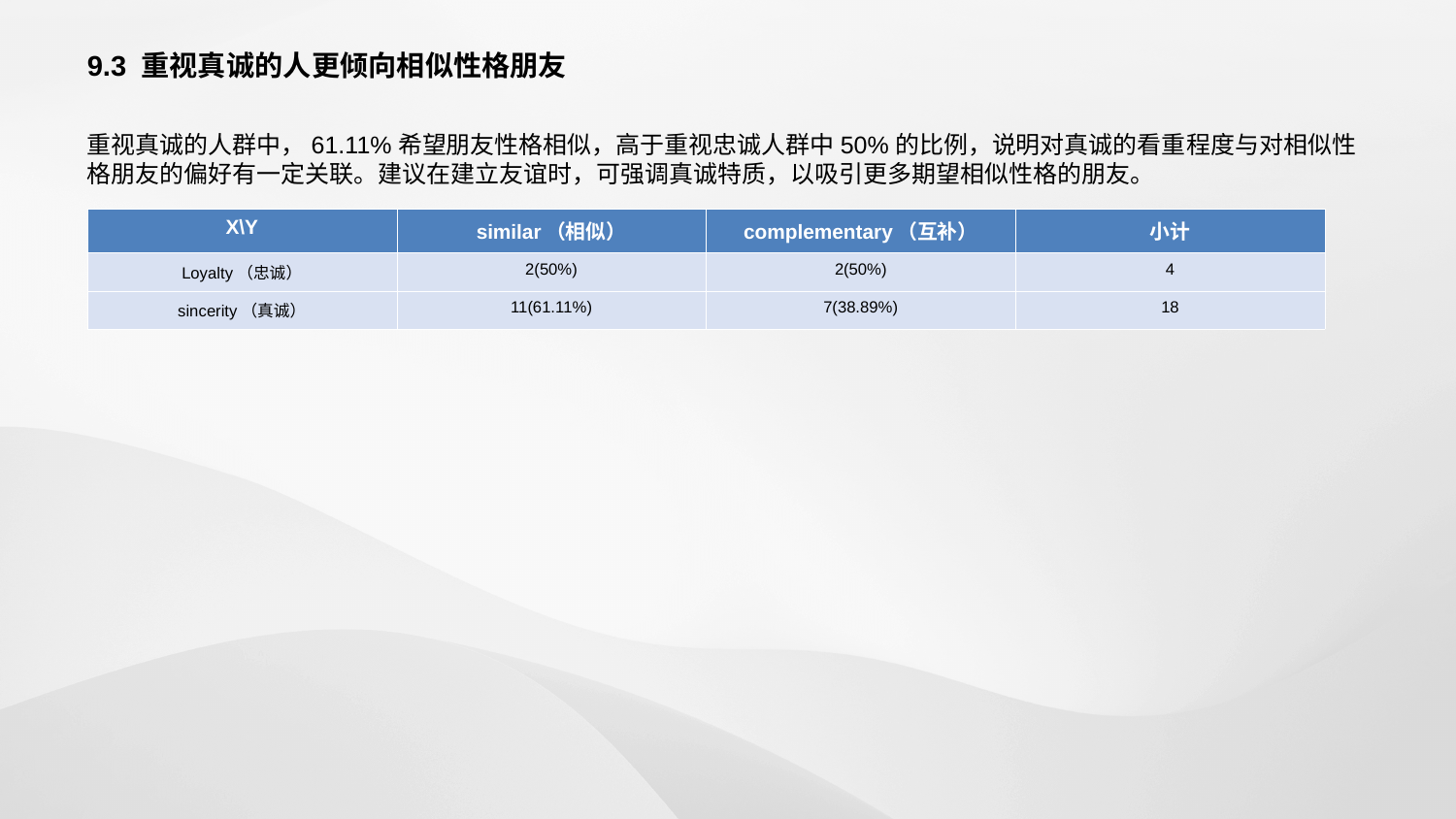

9.3 重视真诚的人更倾向相似性格朋友
重视真诚的人群中，61.11%希望朋友性格相似，高于重视忠诚人群中50%的比例，说明对真诚的看重程度与对相似性格朋友的偏好有一定关联。建议在建立友谊时，可强调真诚特质，以吸引更多期望相似性格的朋友。
| X\Y | similar（相似） | complementary（互补） | 小计 |
| --- | --- | --- | --- |
| Loyalty（忠诚） | 2(50%) | 2(50%) | 4 |
| sincerity（真诚） | 11(61.11%) | 7(38.89%) | 18 |